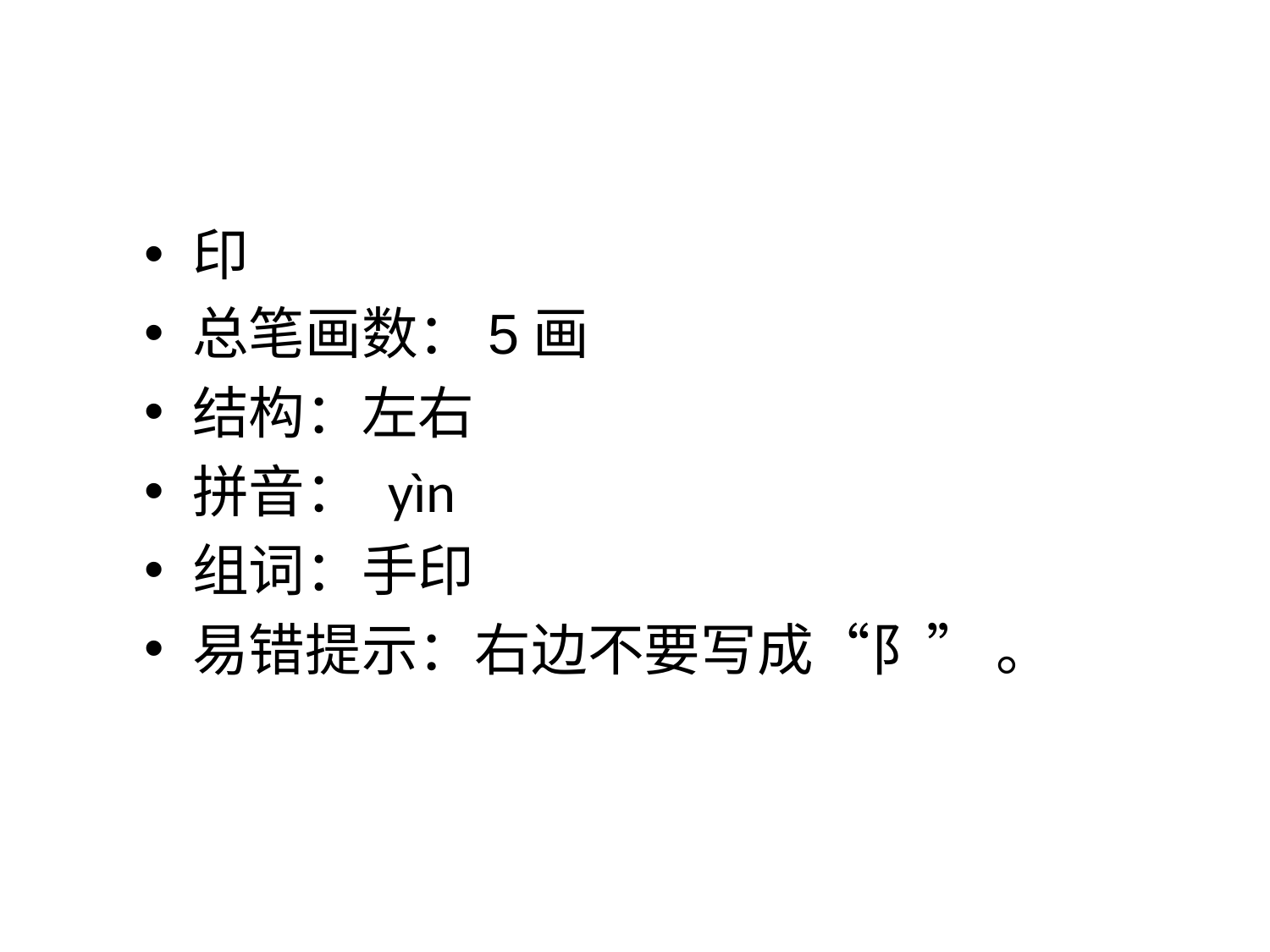

印
总笔画数：5画
结构：左右
拼音： yìn
组词：手印
易错提示：右边不要写成“阝” 。